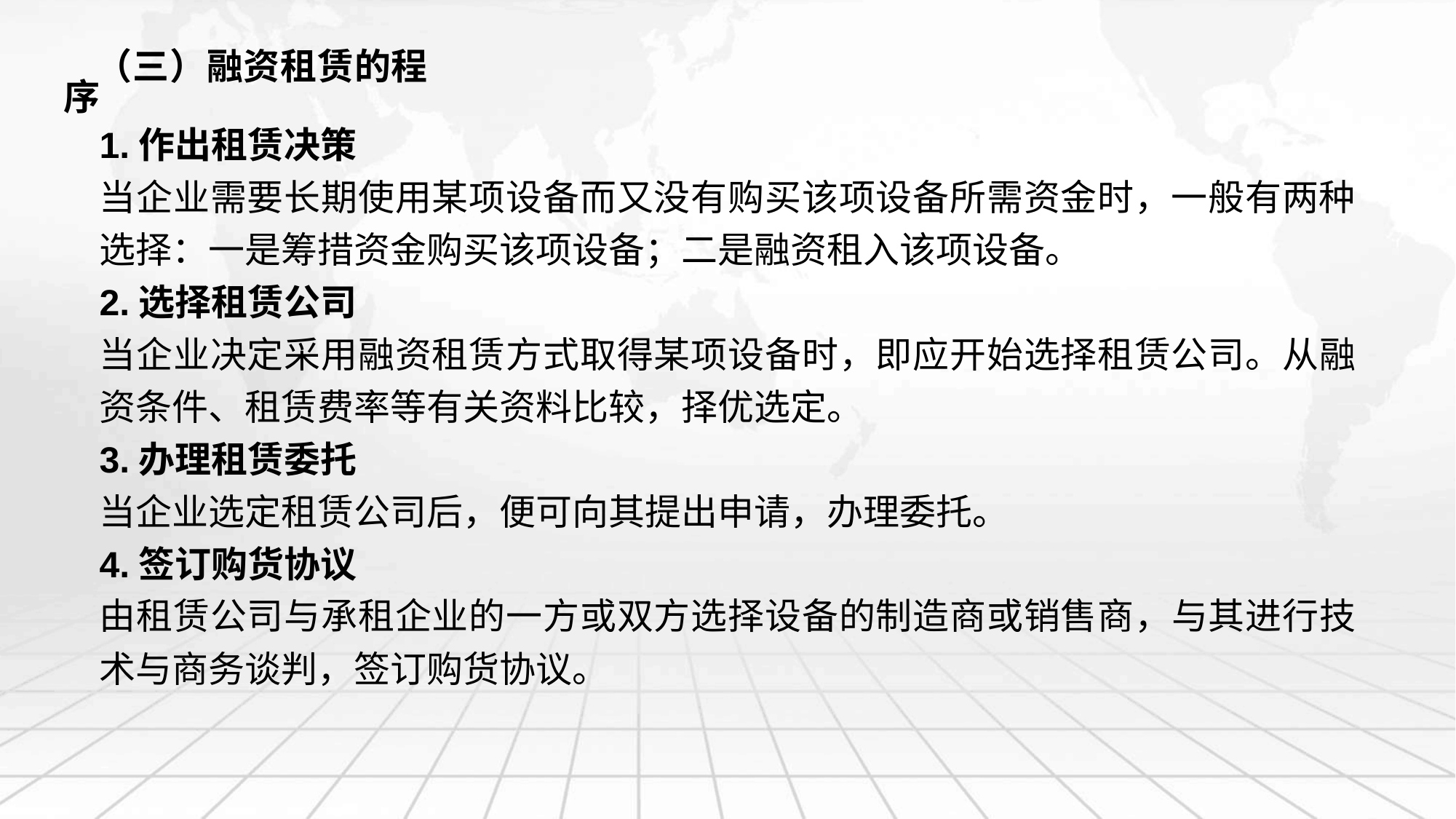

（三）融资租赁的程序
1.作出租赁决策
当企业需要长期使用某项设备而又没有购买该项设备所需资金时，一般有两种选择：一是筹措资金购买该项设备；二是融资租入该项设备。
2.选择租赁公司
当企业决定采用融资租赁方式取得某项设备时，即应开始选择租赁公司。从融资条件、租赁费率等有关资料比较，择优选定。
3.办理租赁委托
当企业选定租赁公司后，便可向其提出申请，办理委托。
4.签订购货协议
由租赁公司与承租企业的一方或双方选择设备的制造商或销售商，与其进行技术与商务谈判，签订购货协议。